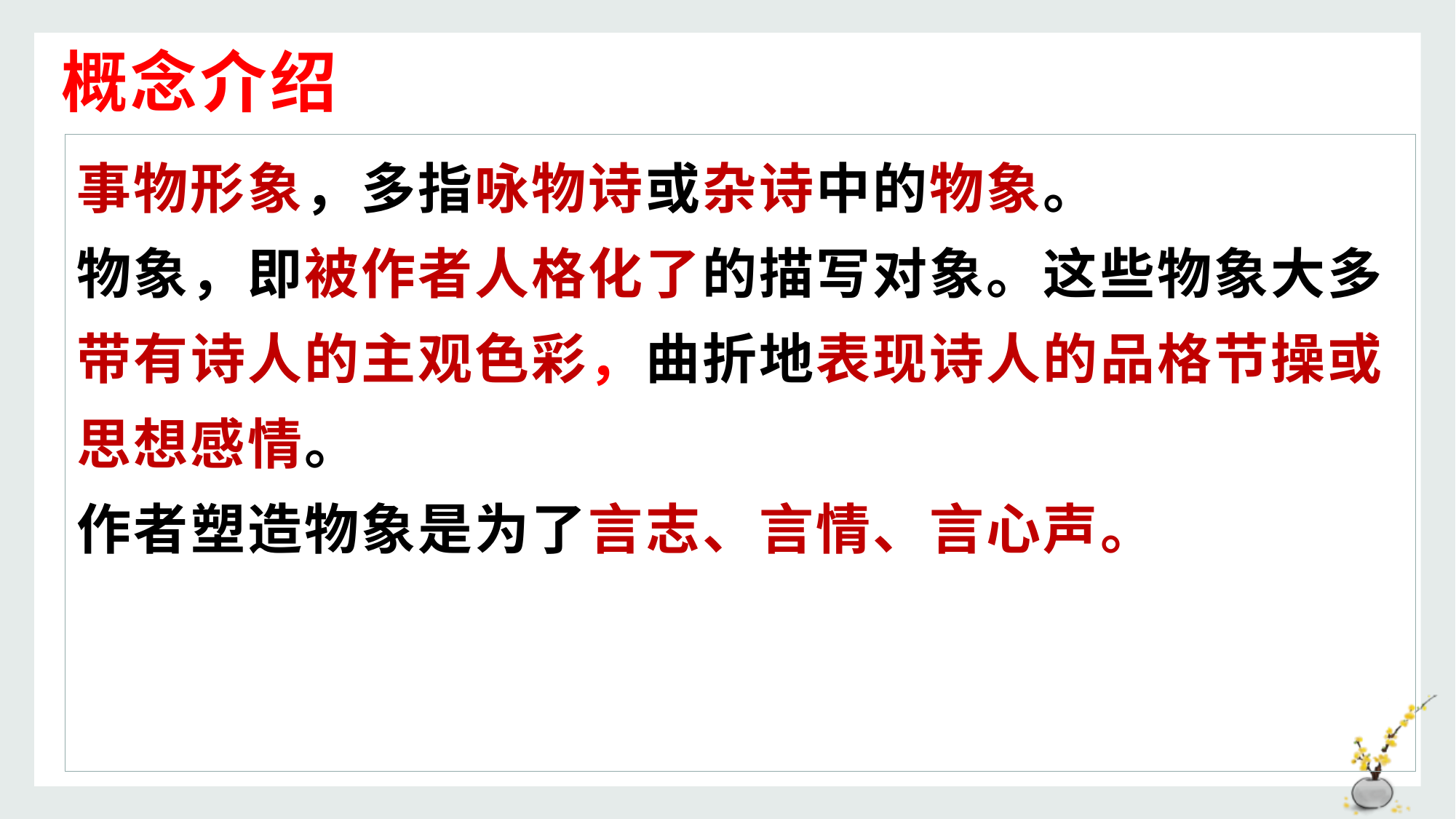

# 概念介绍
事物形象，多指咏物诗或杂诗中的物象。
物象，即被作者人格化了的描写对象。这些物象大多带有诗人的主观色彩，曲折地表现诗人的品格节操或思想感情。
作者塑造物象是为了言志、言情、言心声。